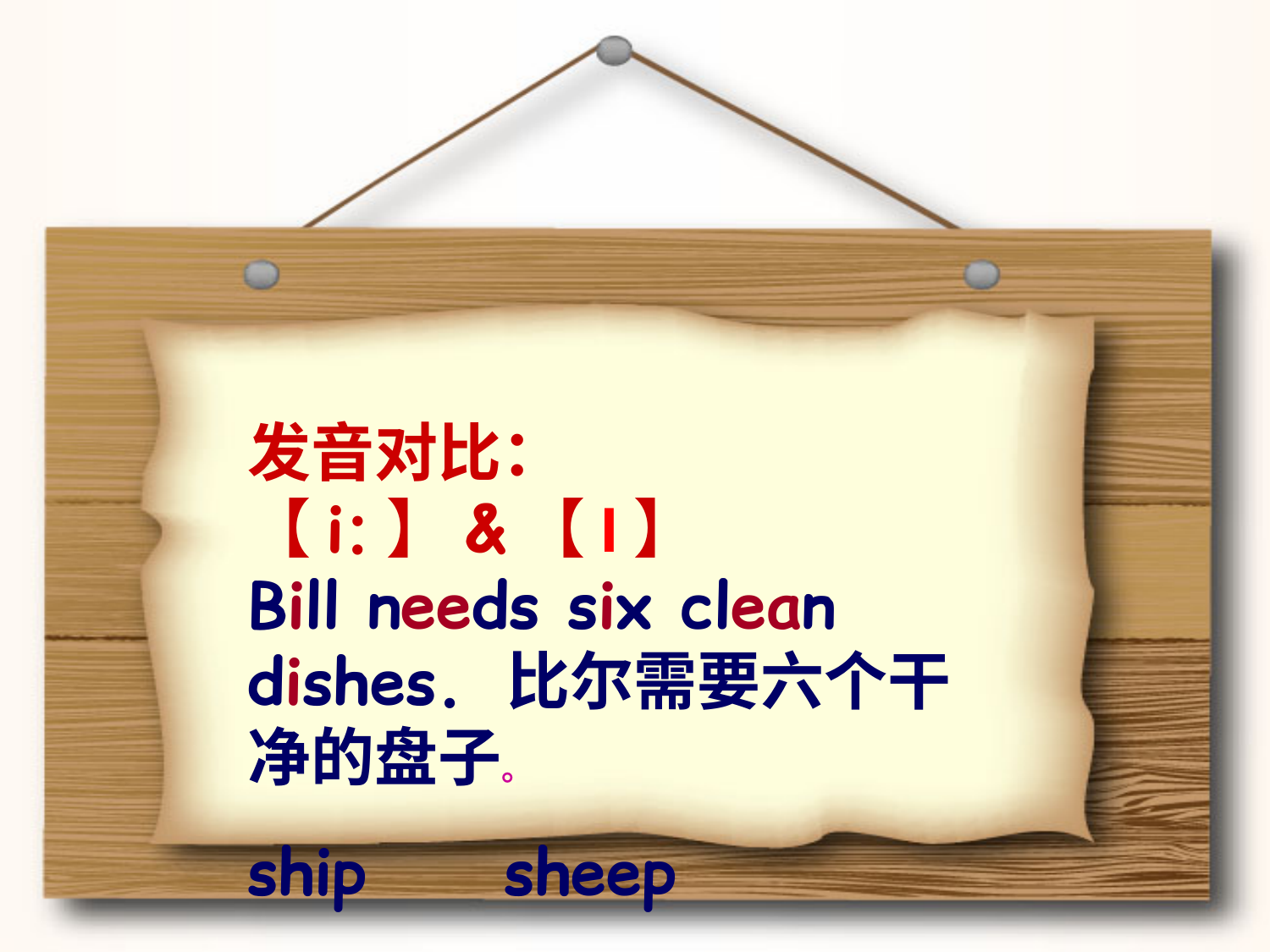

发音对比：【i:】&【I】
Bill needs six clean dishes. 比尔需要六个干净的盘子。

ship     sheep